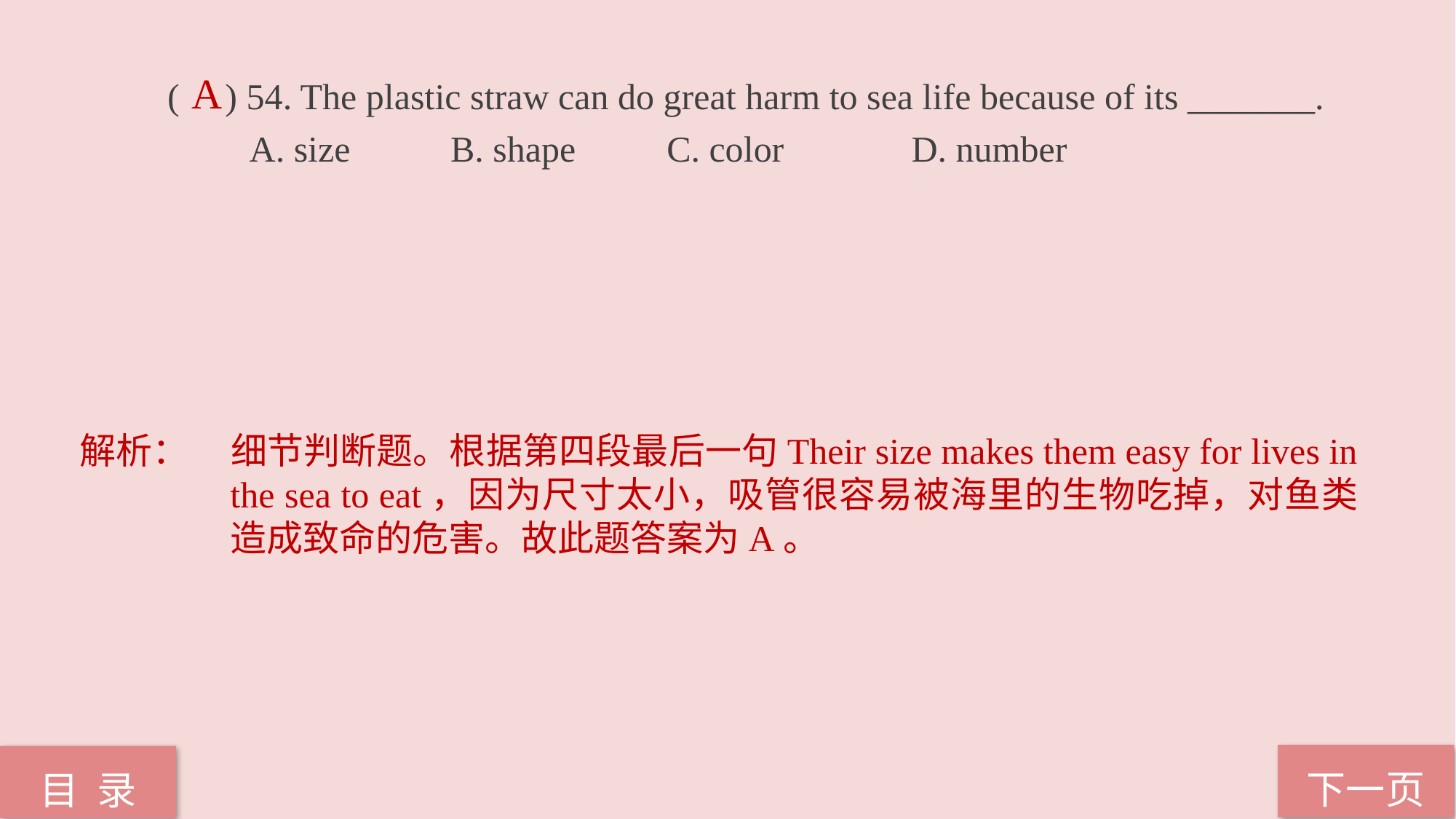

(     ) 54. The plastic straw can do great harm to sea life because of its _______.
         A. size           B. shape          C. color              D. number
A
解析：	细节判断题。根据第四段最后一句Their size makes them easy for lives in the sea to eat，因为尺寸太小，吸管很容易被海里的生物吃掉，对鱼类造成致命的危害。故此题答案为A。